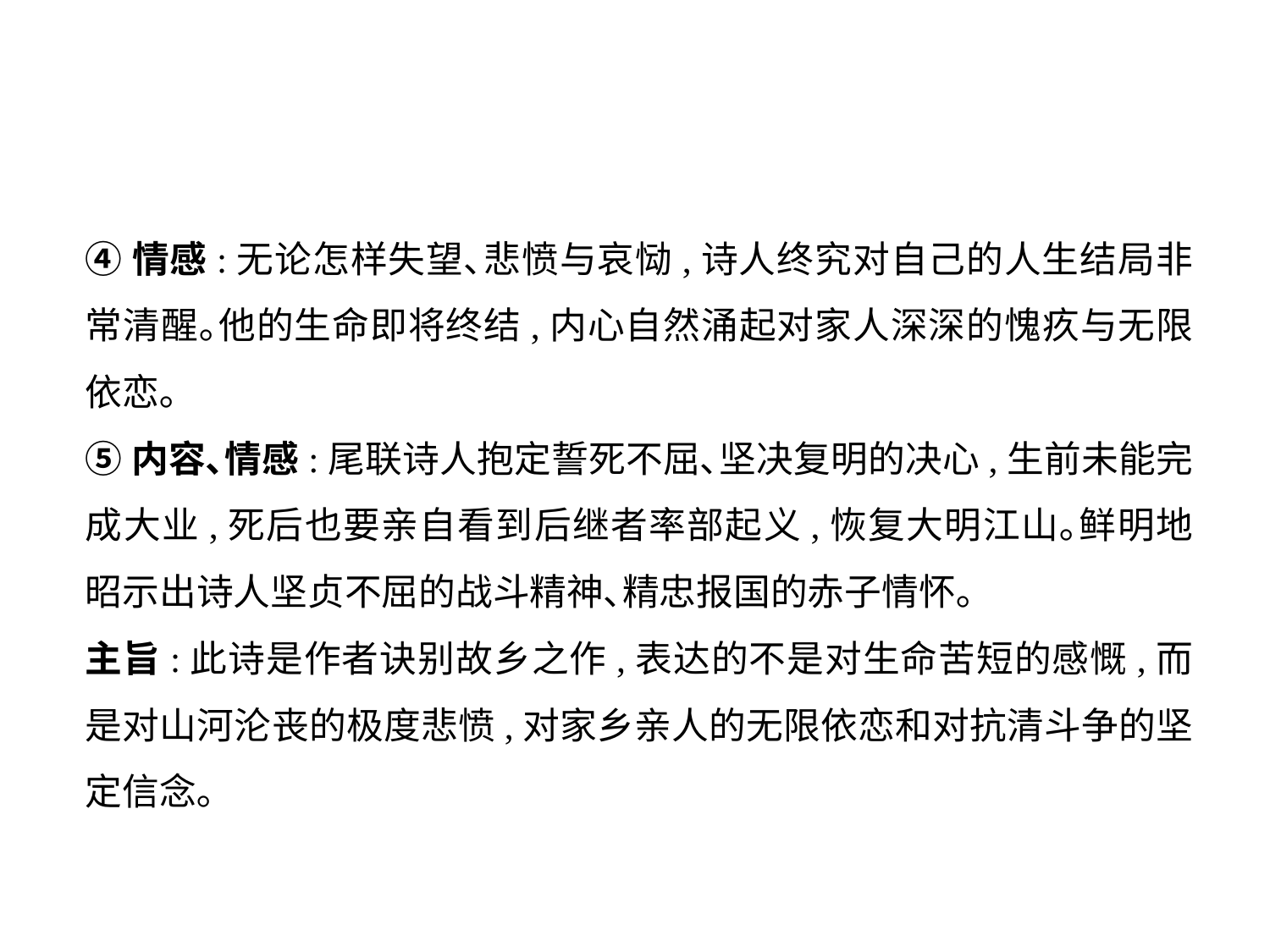

④情感:无论怎样失望､悲愤与哀恸,诗人终究对自己的人生结局非常清醒｡他的生命即将终结,内心自然涌起对家人深深的愧疚与无限依恋｡
⑤内容､情感:尾联诗人抱定誓死不屈､坚决复明的决心,生前未能完成大业,死后也要亲自看到后继者率部起义,恢复大明江山｡鲜明地昭示出诗人坚贞不屈的战斗精神､精忠报国的赤子情怀｡
主旨:此诗是作者诀别故乡之作,表达的不是对生命苦短的感慨,而是对山河沦丧的极度悲愤,对家乡亲人的无限依恋和对抗清斗争的坚定信念｡